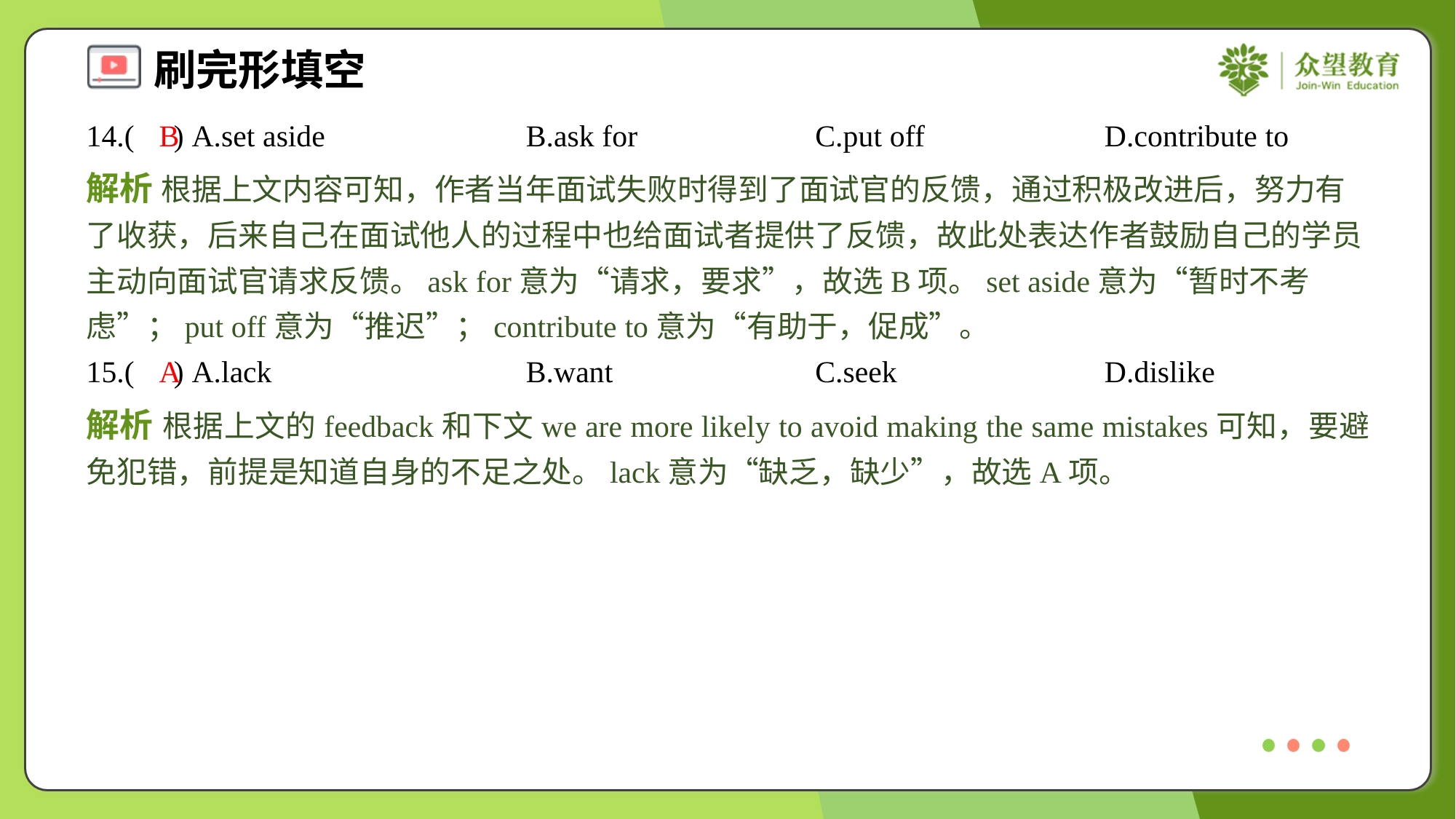

14.(     ) A.set aside	B.ask for	C.put off	D.contribute to
B
解析 根据上文内容可知，作者当年面试失败时得到了面试官的反馈，通过积极改进后，努力有了收获，后来自己在面试他人的过程中也给面试者提供了反馈，故此处表达作者鼓励自己的学员主动向面试官请求反馈。ask for意为“请求，要求”，故选B项。set aside意为“暂时不考虑”；put off意为“推迟”；contribute to意为“有助于，促成”。
15.(     ) A.lack	B.want	C.seek	D.dislike
A
解析 根据上文的feedback和下文we are more likely to avoid making the same mistakes可知，要避免犯错，前提是知道自身的不足之处。lack意为“缺乏，缺少”，故选A项。